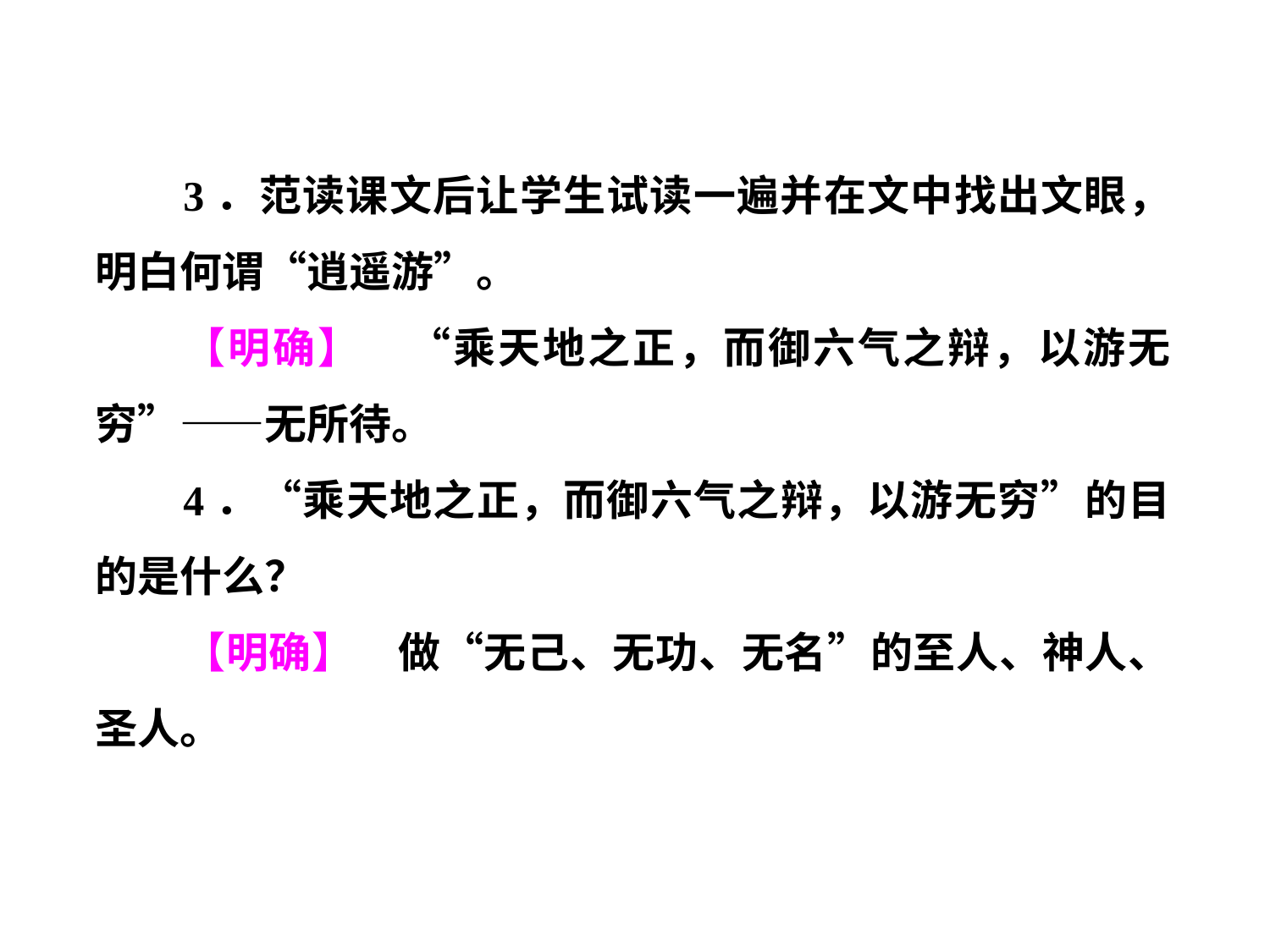

3．范读课文后让学生试读一遍并在文中找出文眼，明白何谓“逍遥游”。
【明确】　“乘天地之正，而御六气之辩，以游无穷”——无所待。
4．“乘天地之正，而御六气之辩，以游无穷”的目的是什么？
【明确】　做“无己、无功、无名”的至人、神人、圣人。